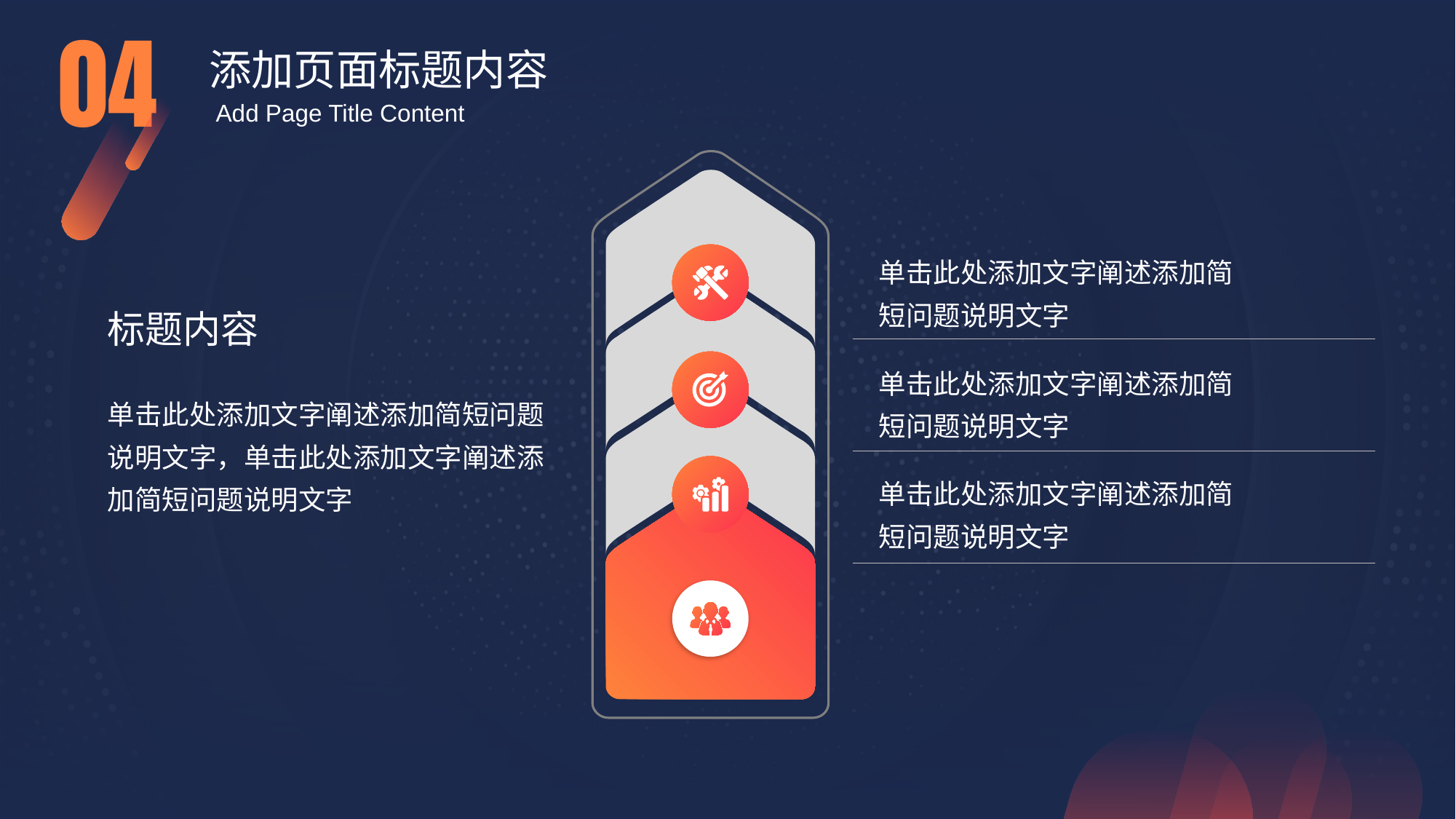

04
添加页面标题内容
Add Page Title Content

单击此处添加文字阐述添加简短问题说明文字

标题内容

单击此处添加文字阐述添加简短问题说明文字
单击此处添加文字阐述添加简短问题说明文字，单击此处添加文字阐述添加简短问题说明文字

单击此处添加文字阐述添加简短问题说明文字